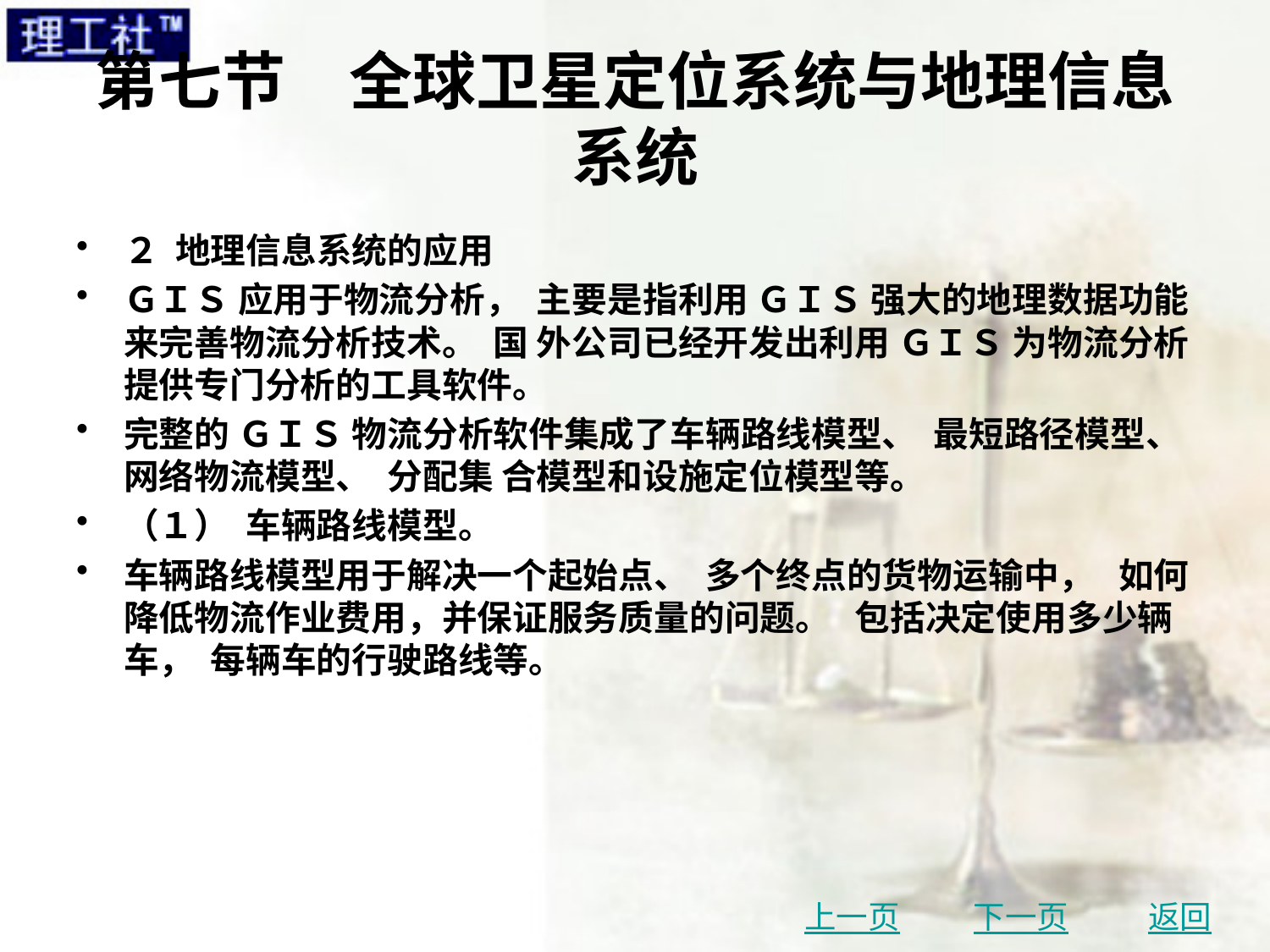

# 第七节　全球卫星定位系统与地理信息系统
２  地理信息系统的应用
ＧＩＳ 应用于物流分析，  主要是指利用 ＧＩＳ 强大的地理数据功能来完善物流分析技术。  国 外公司已经开发出利用 ＧＩＳ 为物流分析提供专门分析的工具软件。
完整的 ＧＩＳ 物流分析软件集成了车辆路线模型、  最短路径模型、  网络物流模型、  分配集 合模型和设施定位模型等。
（１）  车辆路线模型。
车辆路线模型用于解决一个起始点、  多个终点的货物运输中，   如何降低物流作业费用，并保证服务质量的问题。   包括决定使用多少辆车，  每辆车的行驶路线等。

上一页
下一页
返回